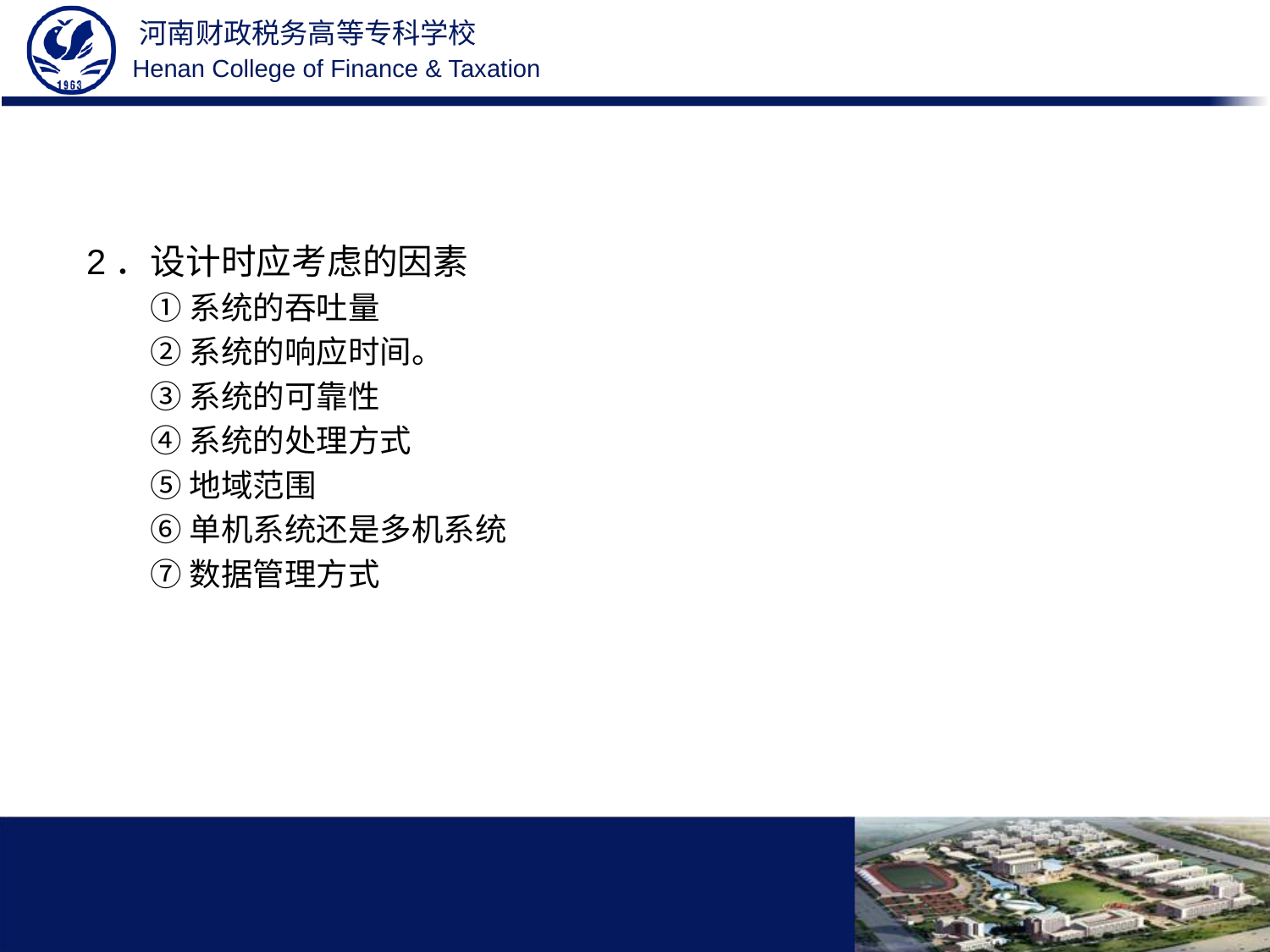

#
2．设计时应考虑的因素
①系统的吞吐量
②系统的响应时间。
③系统的可靠性
④系统的处理方式
⑤地域范围
⑥单机系统还是多机系统
⑦数据管理方式